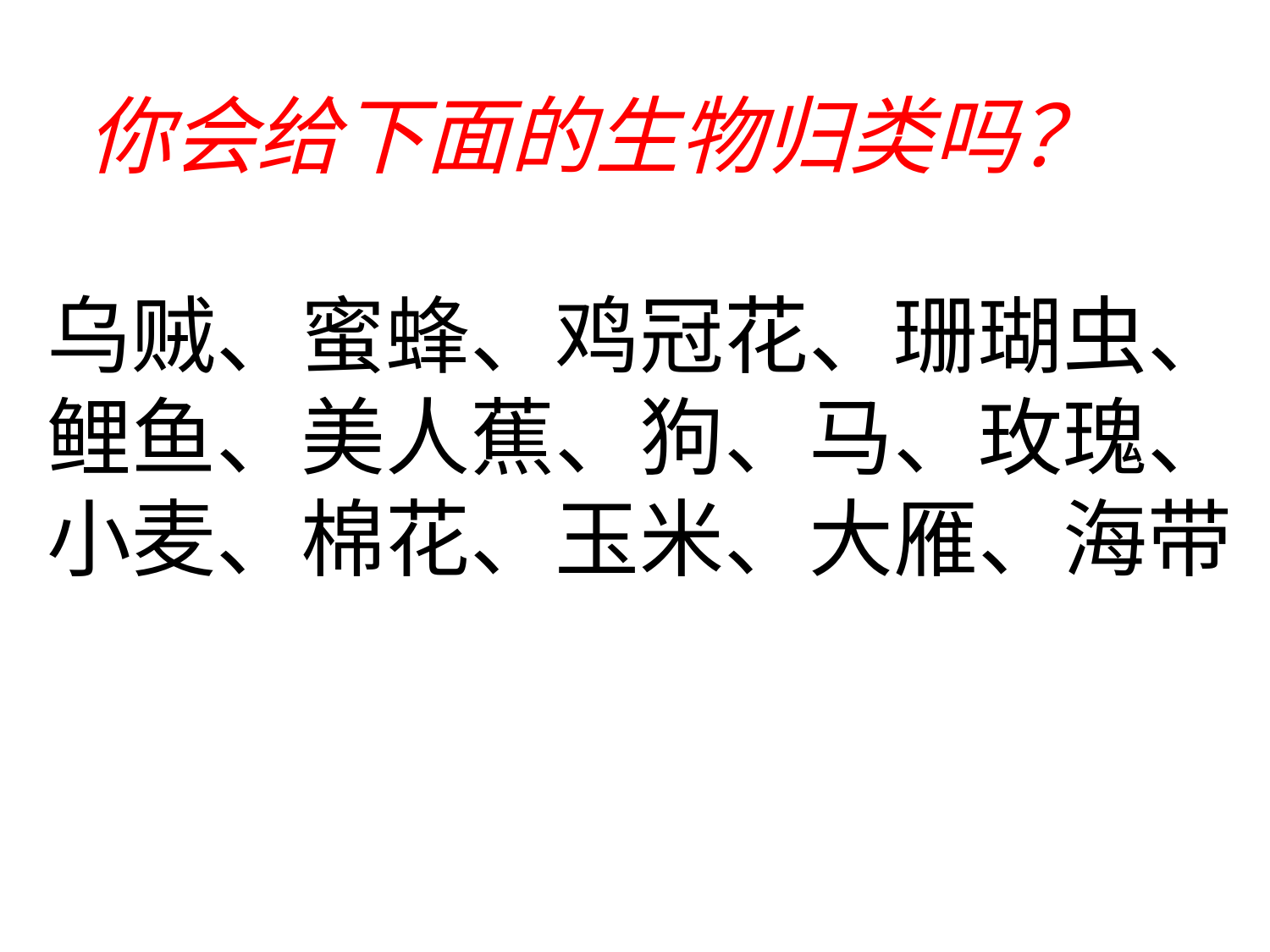

你会给下面的生物归类吗？
乌贼、蜜蜂、鸡冠花、珊瑚虫、鲤鱼、美人蕉、狗、马、玫瑰、小麦、棉花、玉米、大雁、海带